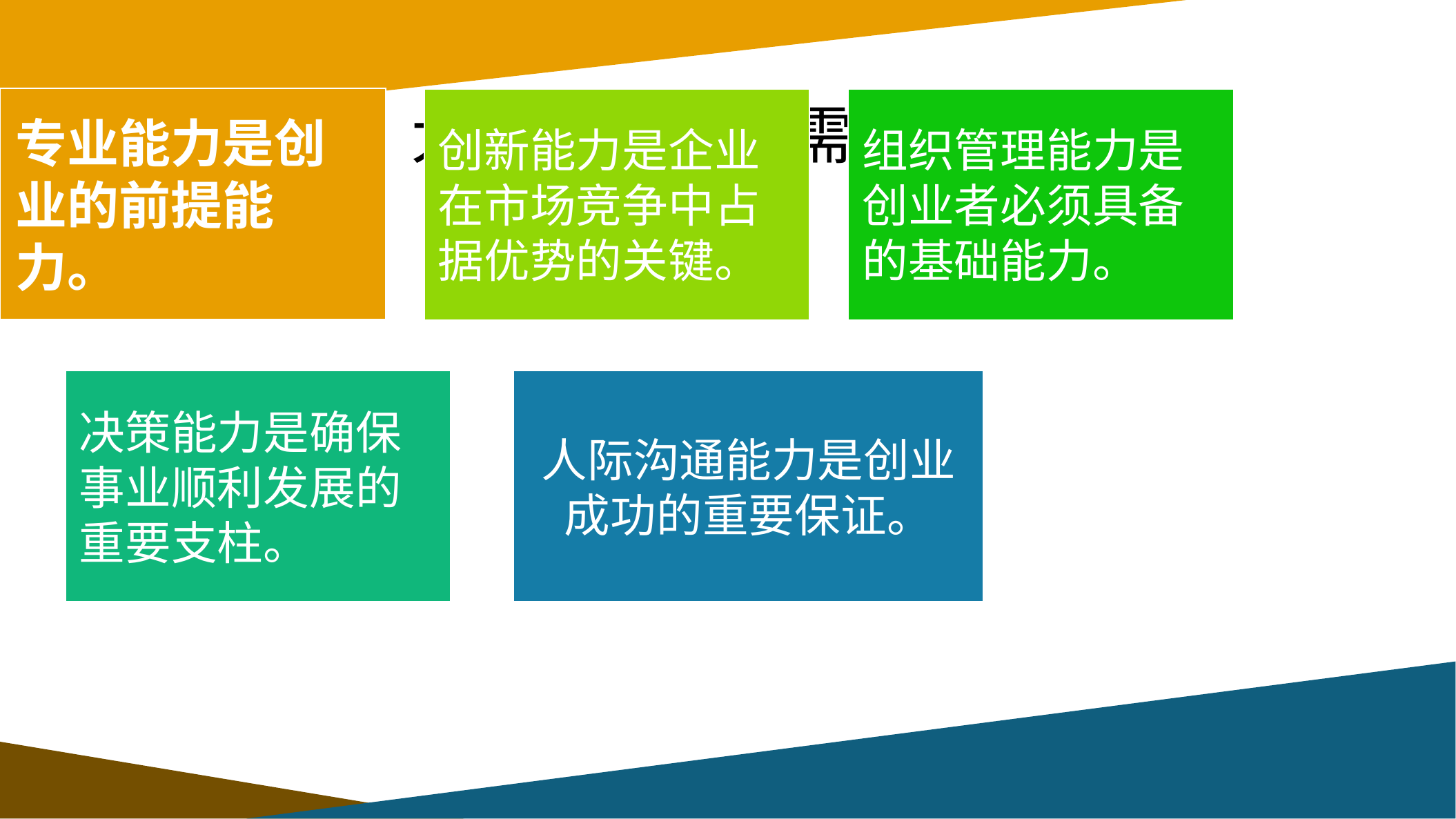

# 三、大学生创业所需的基本能力
专业能力是创业的前提能力。
创新能力是企业在市场竞争中占据优势的关键。
组织管理能力是创业者必须具备的基础能力。
决策能力是确保事业顺利发展的重要支柱。
人际沟通能力是创业成功的重要保证。